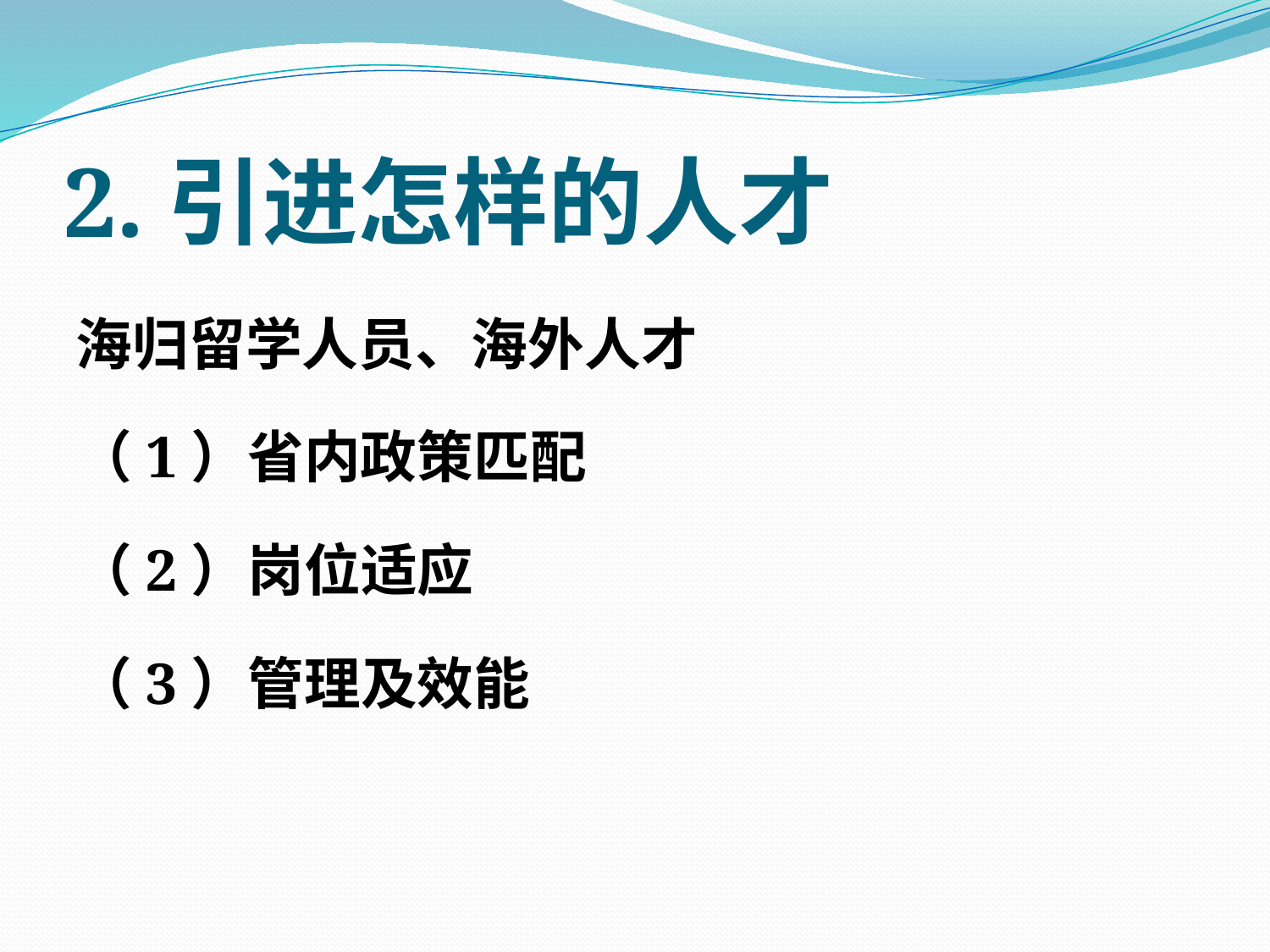

# 2.引进怎样的人才
海归留学人员、海外人才
（1）省内政策匹配
（2）岗位适应
（3）管理及效能